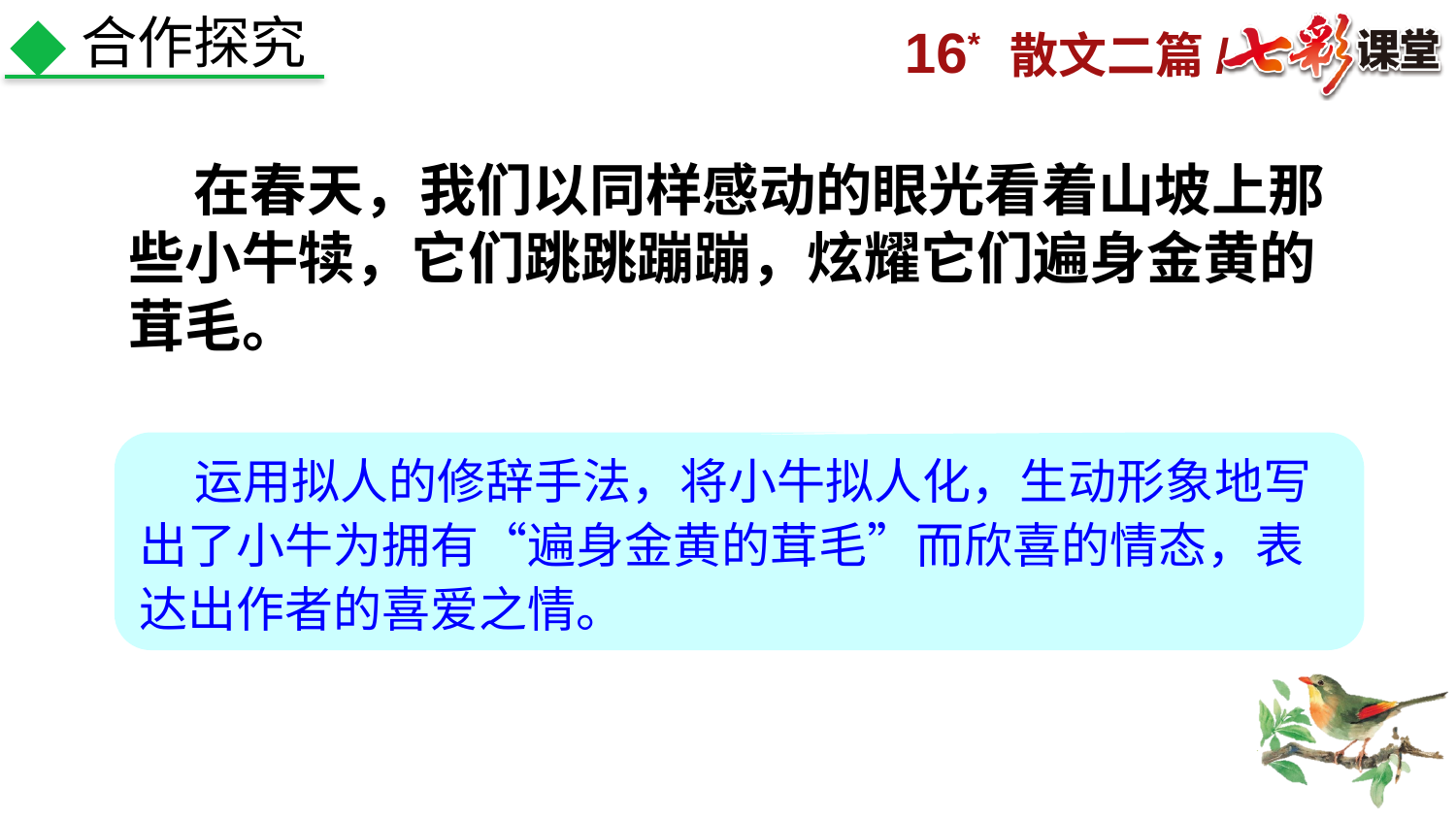

合作探究

    在春天，我们以同样感动的眼光看着山坡上那些小牛犊，它们跳跳蹦蹦，炫耀它们遍身金黄的茸毛。
    运用拟人的修辞手法，将小牛拟人化，生动形象地写出了小牛为拥有“遍身金黄的茸毛”而欣喜的情态，表达出作者的喜爱之情。